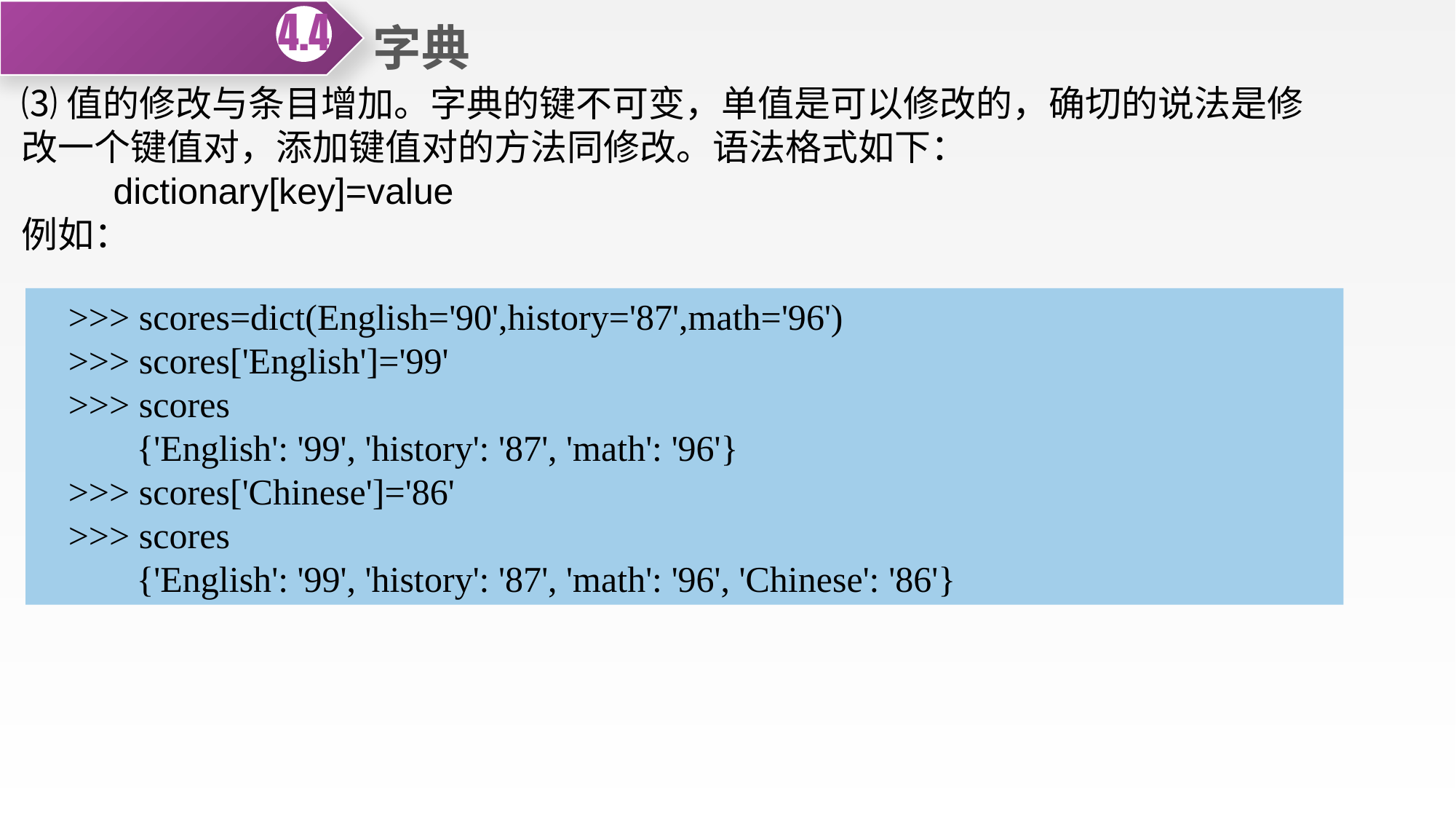

字典

4.4
⑶值的修改与条目增加。字典的键不可变，单值是可以修改的，确切的说法是修改一个键值对，添加键值对的方法同修改。语法格式如下：
         dictionary[key]=value
例如：
>>> scores=dict(English='90',history='87',math='96')
>>> scores['English']='99'
>>> scores
    {'English': '99', 'history': '87', 'math': '96'}
>>> scores['Chinese']='86'
>>> scores
    {'English': '99', 'history': '87', 'math': '96', 'Chinese': '86'}